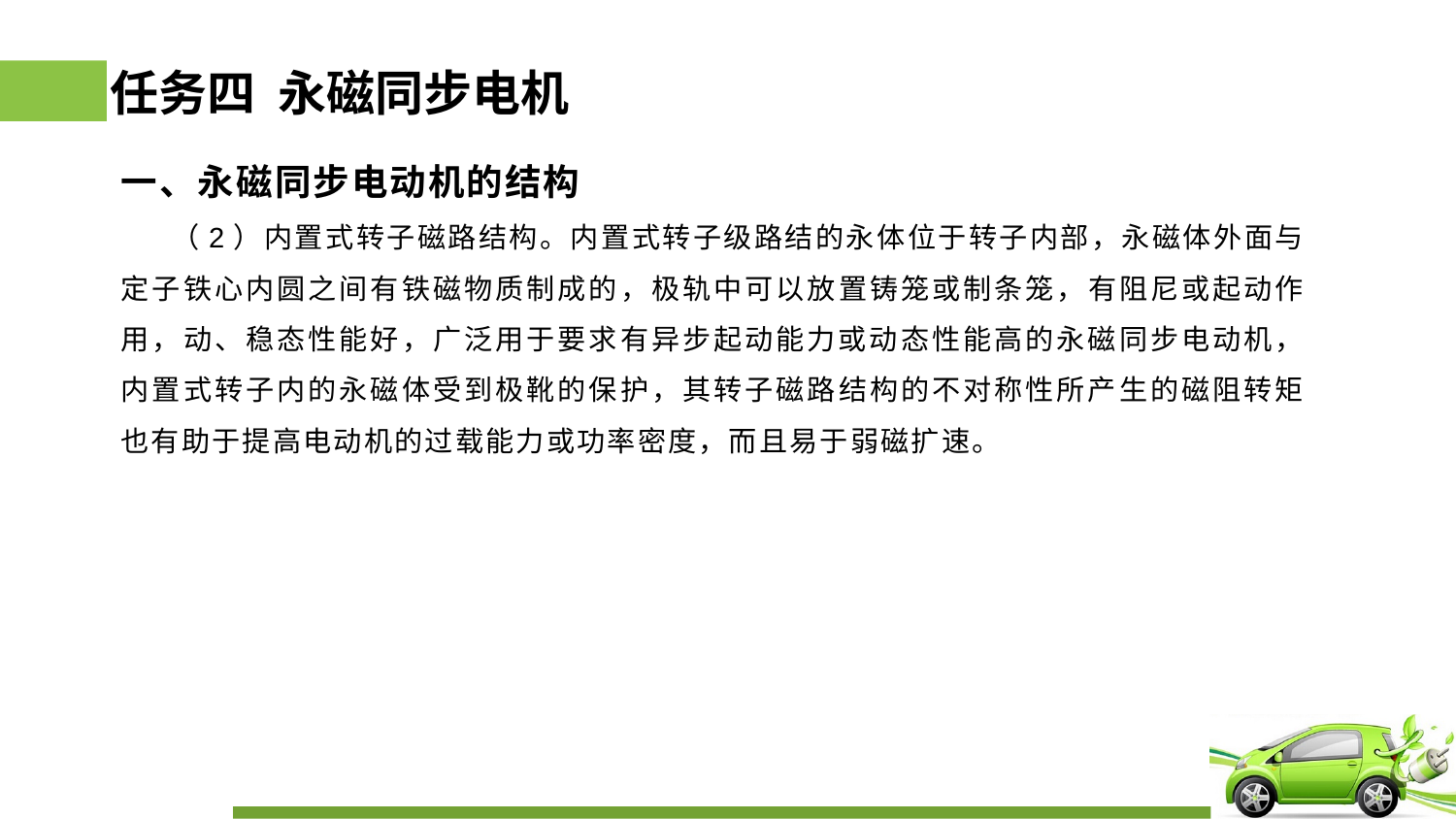

# 任务四  永磁同步电机
一、永磁同步电动机的结构
     （2）内置式转子磁路结构。内置式转子级路结的永体位于转子内部，永磁体外面与定子铁心内圆之间有铁磁物质制成的，极轨中可以放置铸笼或制条笼，有阻尼或起动作用，动、稳态性能好，广泛用于要求有异步起动能力或动态性能高的永磁同步电动机，内置式转子内的永磁体受到极靴的保护，其转子磁路结构的不对称性所产生的磁阻转矩也有助于提高电动机的过载能力或功率密度，而且易于弱磁扩速。